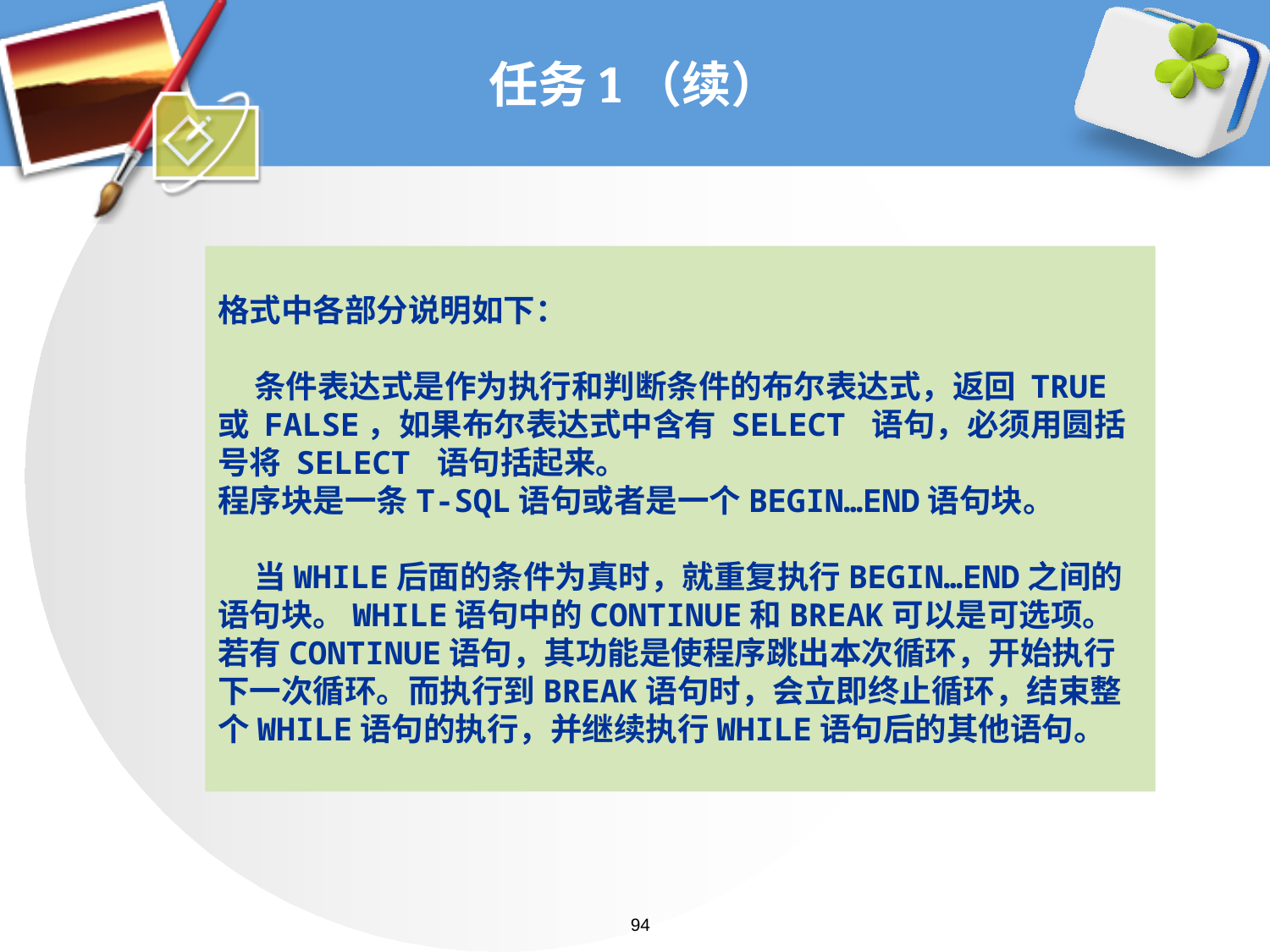

# 任务1（续）

格式中各部分说明如下：

    条件表达式是作为执行和判断条件的布尔表达式，返回 TRUE 或 FALSE，如果布尔表达式中含有 SELECT 语句，必须用圆括号将 SELECT 语句括起来。
程序块是一条T-SQL语句或者是一个BEGIN…END语句块。

    当WHILE后面的条件为真时，就重复执行BEGIN…END之间的语句块。WHILE语句中的CONTINUE和BREAK可以是可选项。若有CONTINUE语句，其功能是使程序跳出本次循环，开始执行下一次循环。而执行到BREAK语句时，会立即终止循环，结束整个WHILE语句的执行，并继续执行WHILE语句后的其他语句。

94